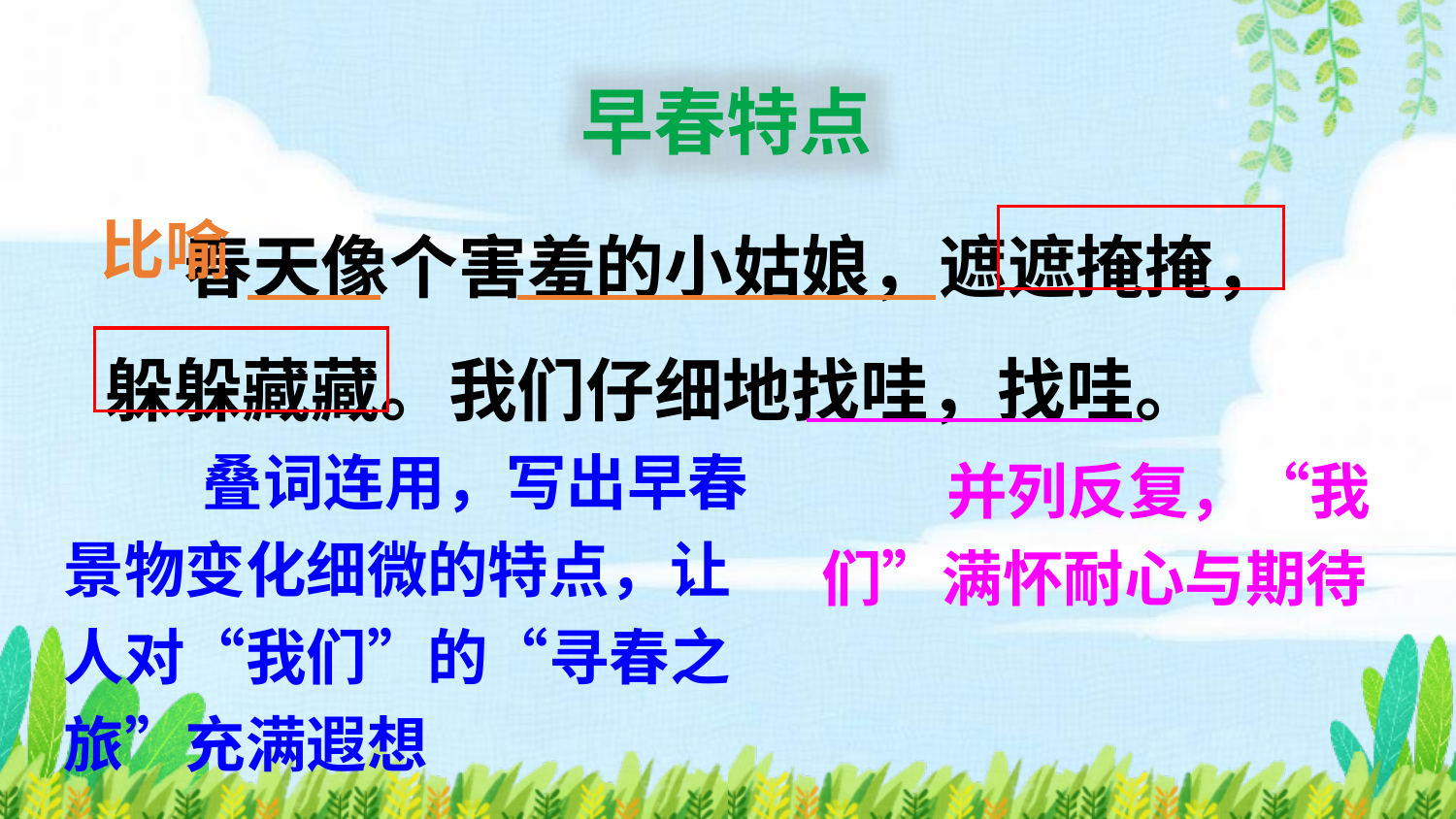

早春特点
    春天像个害羞的小姑娘，遮遮掩掩，躲躲藏藏。我们仔细地找哇，找哇。
比喻

         叠词连用，写出早春景物变化细微的特点，让人对“我们”的“寻春之旅”充满遐想
        并列反复，“我们”满怀耐心与期待